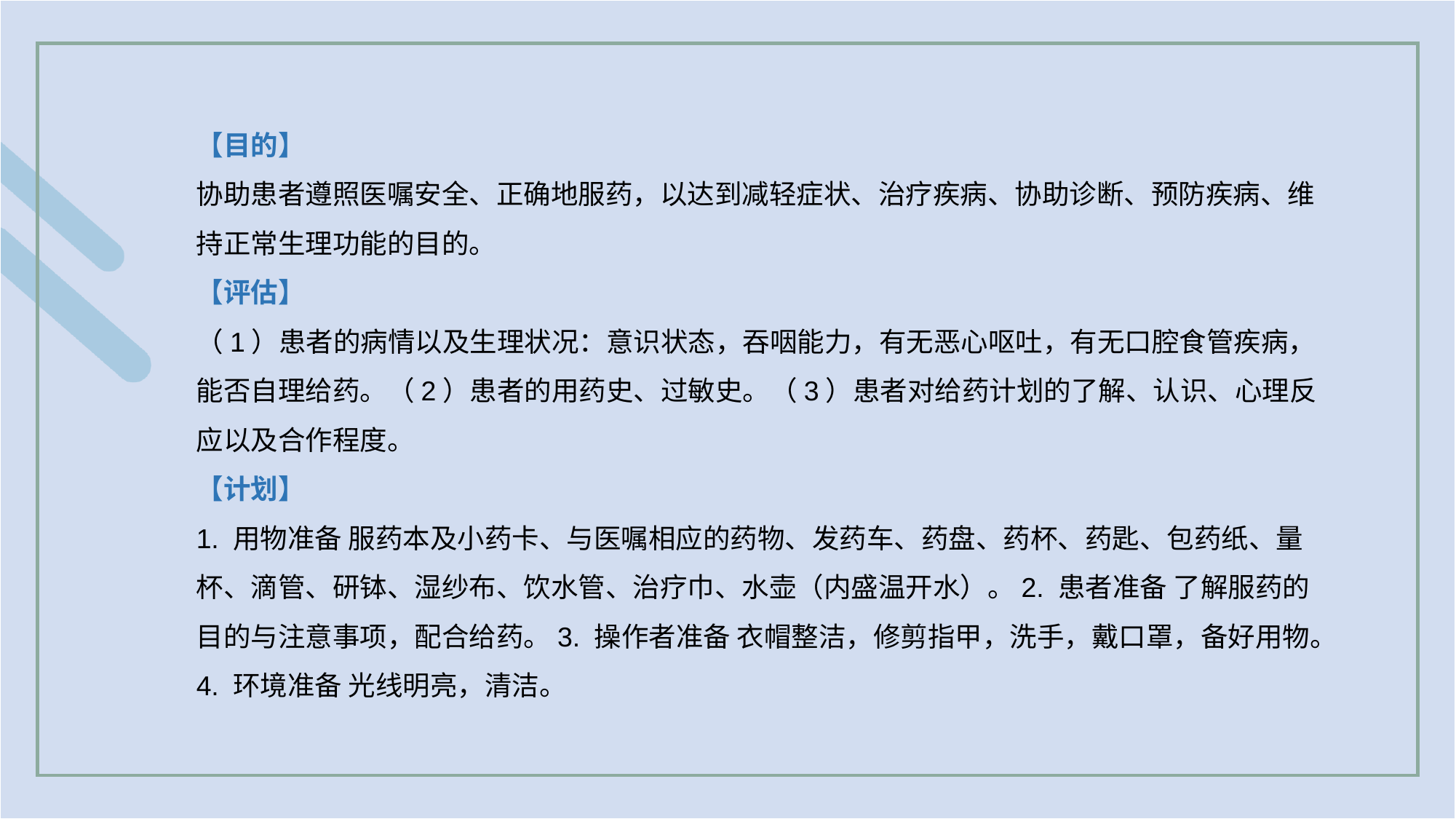

【目的】
协助患者遵照医嘱安全、正确地服药，以达到减轻症状、治疗疾病、协助诊断、预防疾病、维持正常生理功能的目的。
【评估】
（1）患者的病情以及生理状况：意识状态，吞咽能力，有无恶心呕吐，有无口腔食管疾病，能否自理给药。（2）患者的用药史、过敏史。（3）患者对给药计划的了解、认识、心理反应以及合作程度。
【计划】
1. 用物准备 服药本及小药卡、与医嘱相应的药物、发药车、药盘、药杯、药匙、包药纸、量杯、滴管、研钵、湿纱布、饮水管、治疗巾、水壶（内盛温开水）。2. 患者准备 了解服药的目的与注意事项，配合给药。3. 操作者准备 衣帽整洁，修剪指甲，洗手，戴口罩，备好用物。
4. 环境准备 光线明亮，清洁。